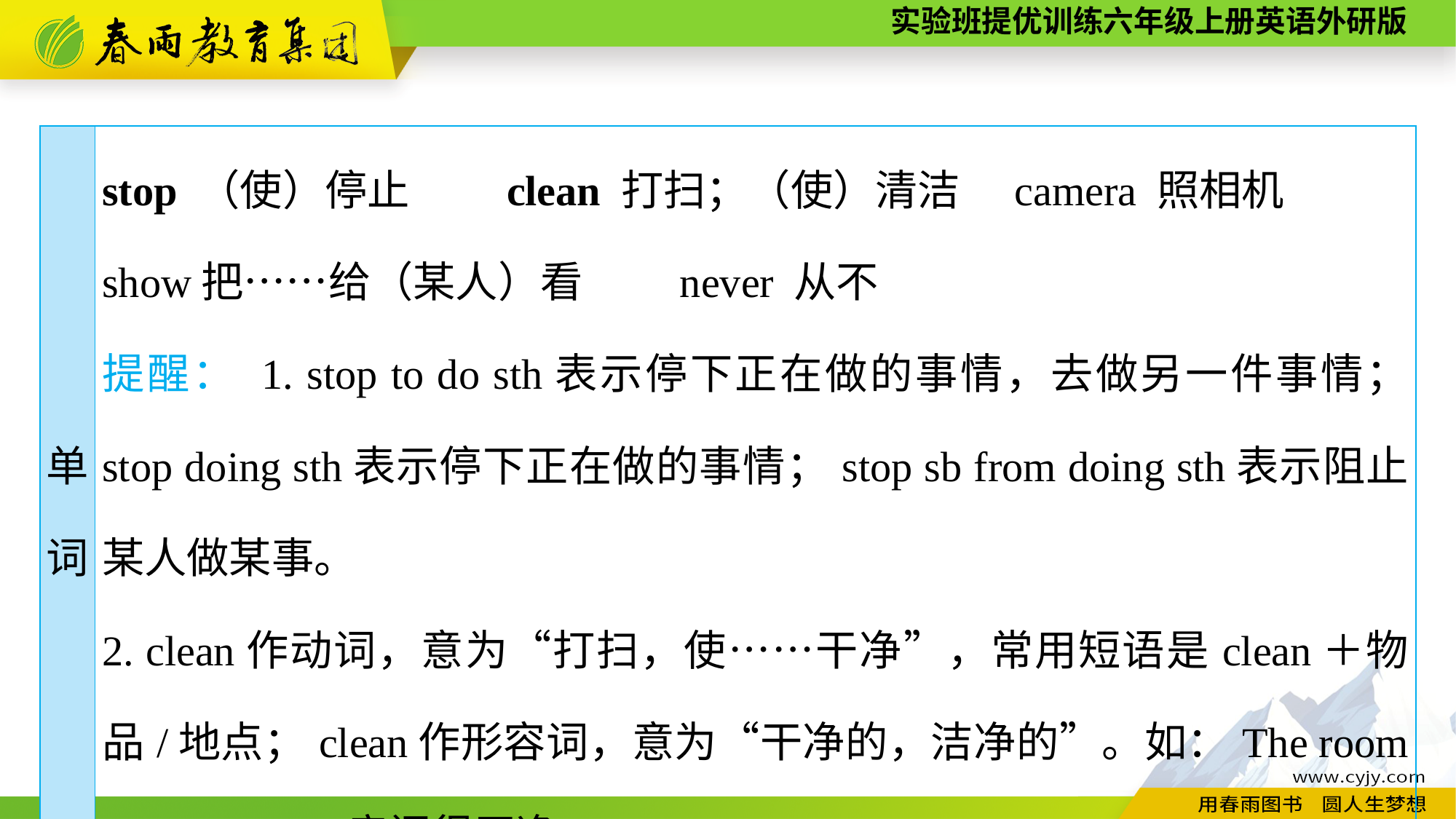

| 单 词 | stop （使）停止　　clean 打扫；（使）清洁　camera 照相机　　 show把……给（某人）看　　never 从不 提醒： 1. stop to do sth表示停下正在做的事情，去做另一件事情； stop doing sth表示停下正在做的事情；stop sb from doing sth表示阻止某人做某事。 2. clean作动词，意为“打扫，使……干净”，常用短语是clean＋物品/地点；clean作形容词，意为“干净的，洁净的”。如：The room is very clean. 房间很干净。 |
| --- | --- |